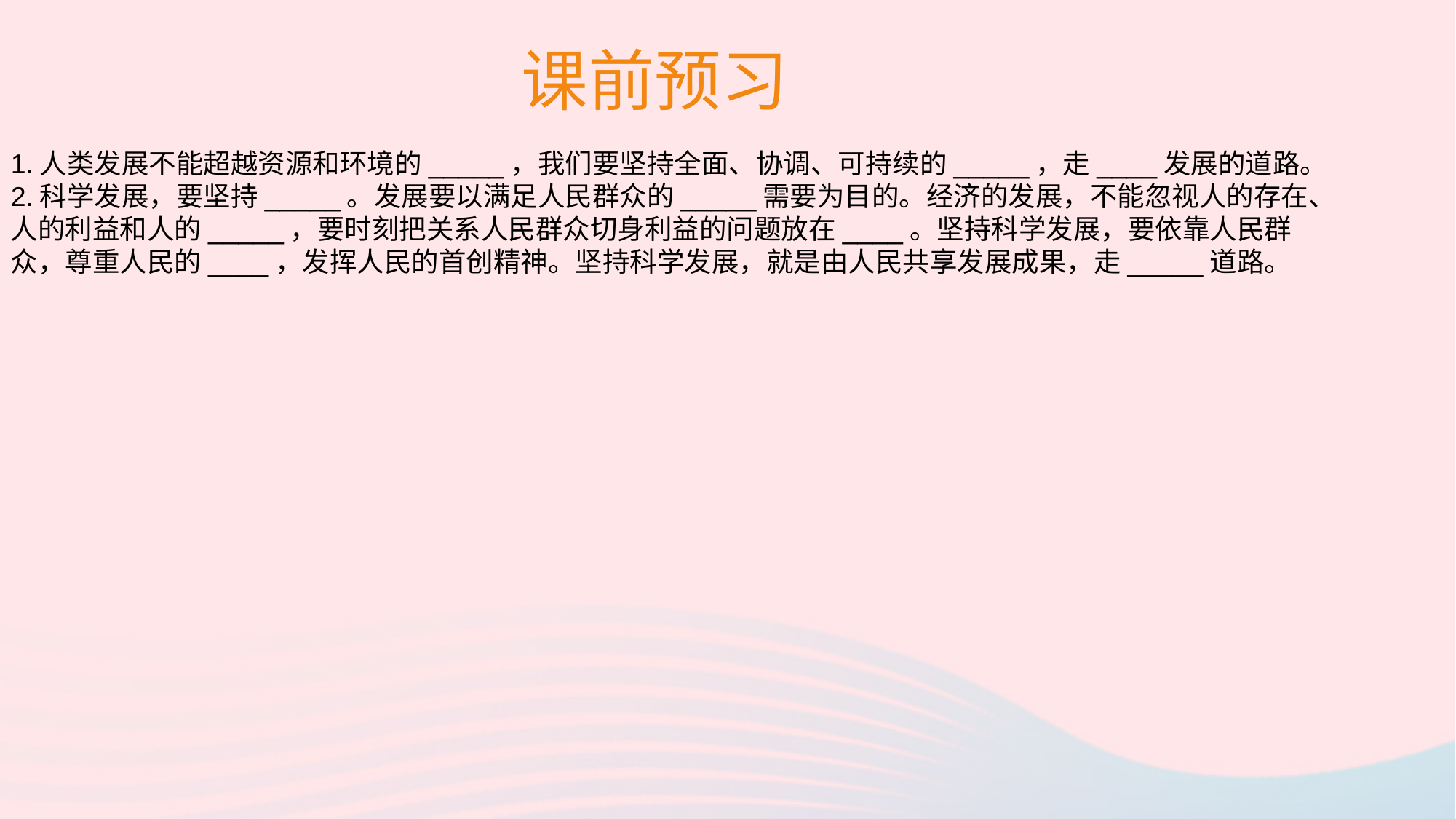

课前预习
1.人类发展不能超越资源和环境的_____，我们要坚持全面、协调、可持续的_____，走____发展的道路。
2.科学发展，要坚持_____。发展要以满足人民群众的_____需要为目的。经济的发展，不能忽视人的存在、人的利益和人的_____，要时刻把关系人民群众切身利益的问题放在____。坚持科学发展，要依靠人民群众，尊重人民的____，发挥人民的首创精神。坚持科学发展，就是由人民共享发展成果，走_____道路。